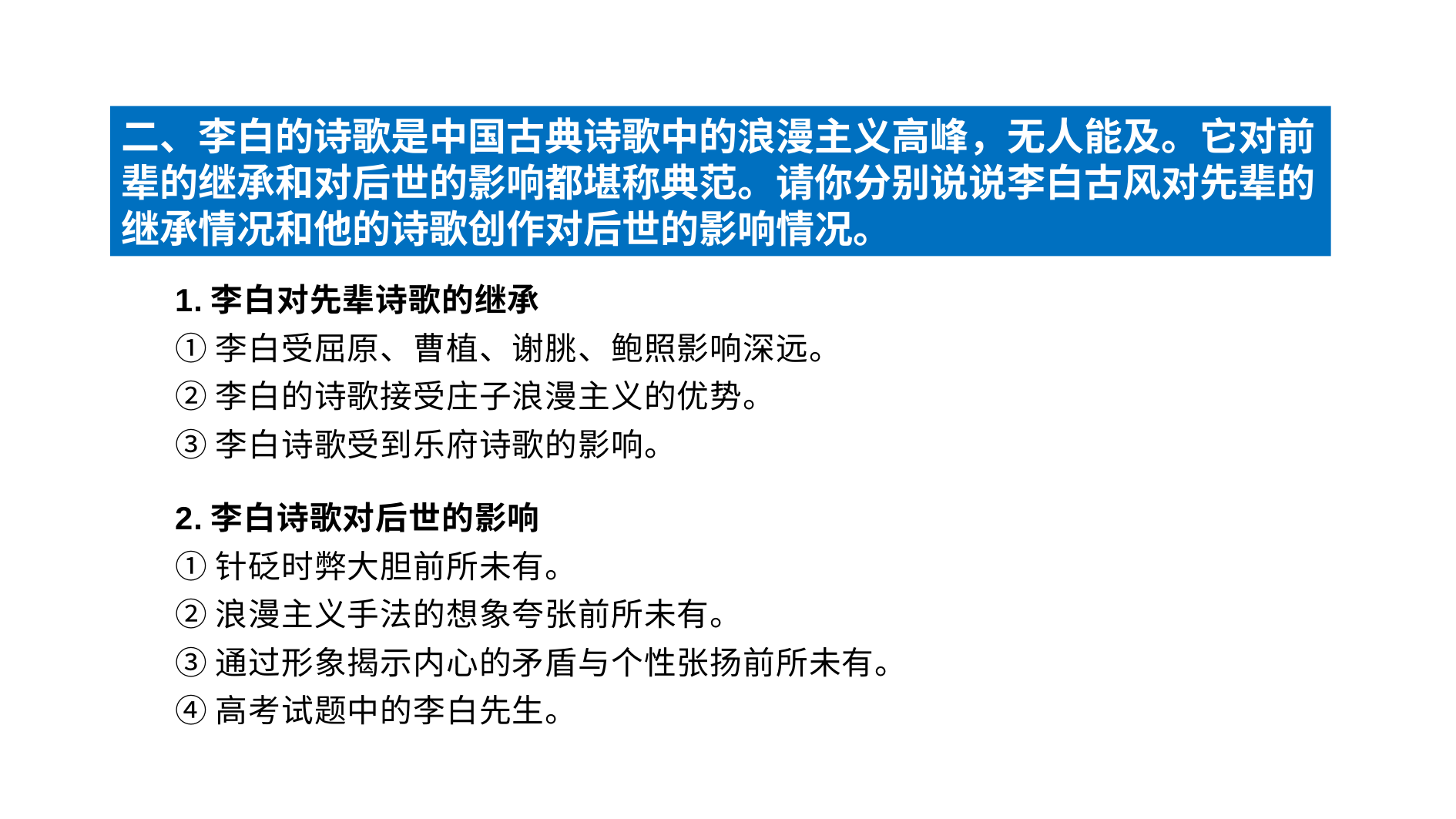

二、李白的诗歌是中国古典诗歌中的浪漫主义高峰，无人能及。它对前辈的继承和对后世的影响都堪称典范。请你分别说说李白古风对先辈的继承情况和他的诗歌创作对后世的影响情况。
1.李白对先辈诗歌的继承
①李白受屈原、曹植、谢朓、鲍照影响深远。
②李白的诗歌接受庄子浪漫主义的优势。
③李白诗歌受到乐府诗歌的影响。

2.李白诗歌对后世的影响
①针砭时弊大胆前所未有。
②浪漫主义手法的想象夸张前所未有。
③通过形象揭示内心的矛盾与个性张扬前所未有。
④高考试题中的李白先生。